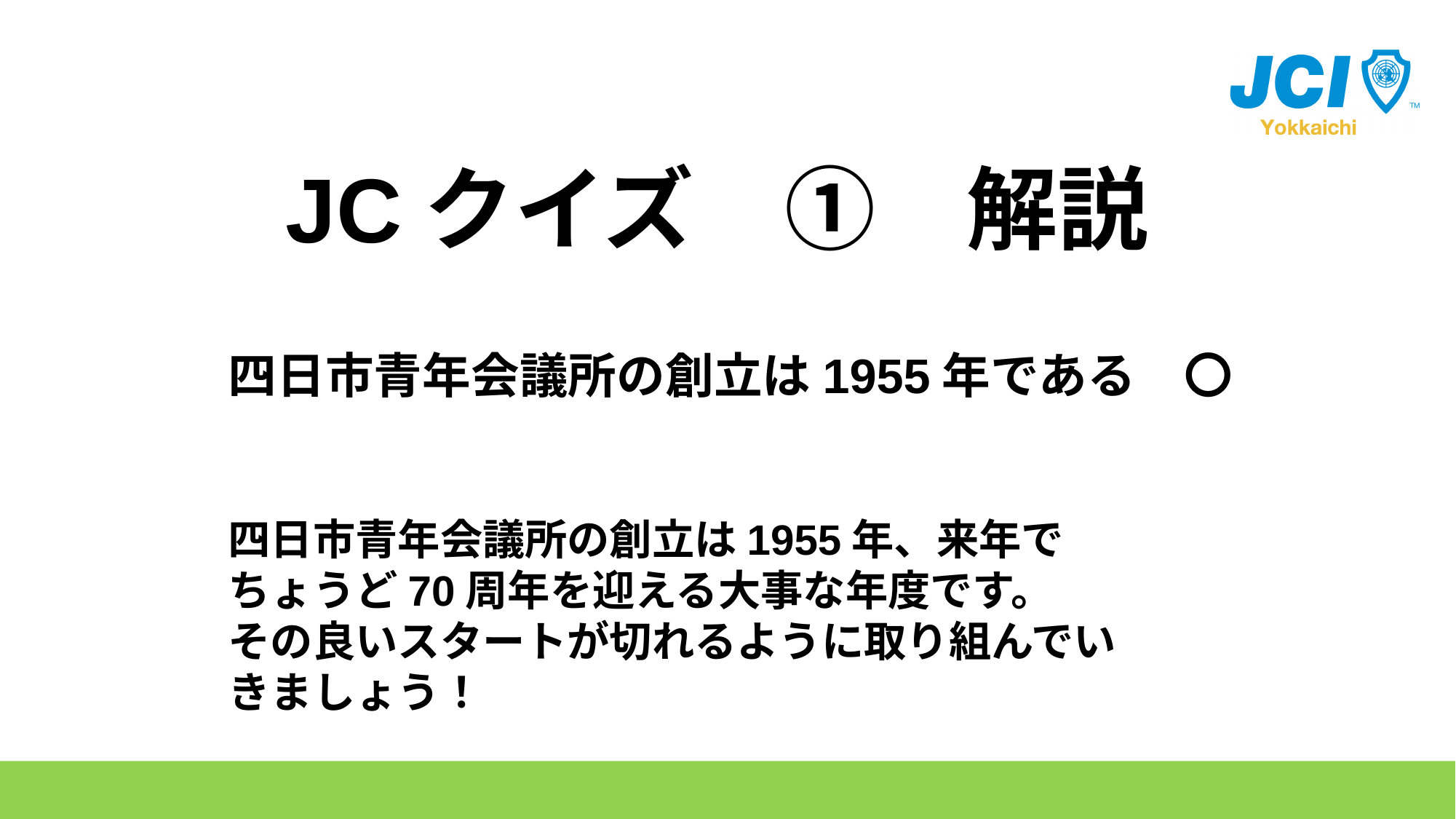

JCクイズ　①　解説
四日市青年会議所の創立は1955年である　〇
四日市青年会議所の創立は1955年、来年で
ちょうど70周年を迎える大事な年度です。
その良いスタートが切れるように取り組んでいきましょう！